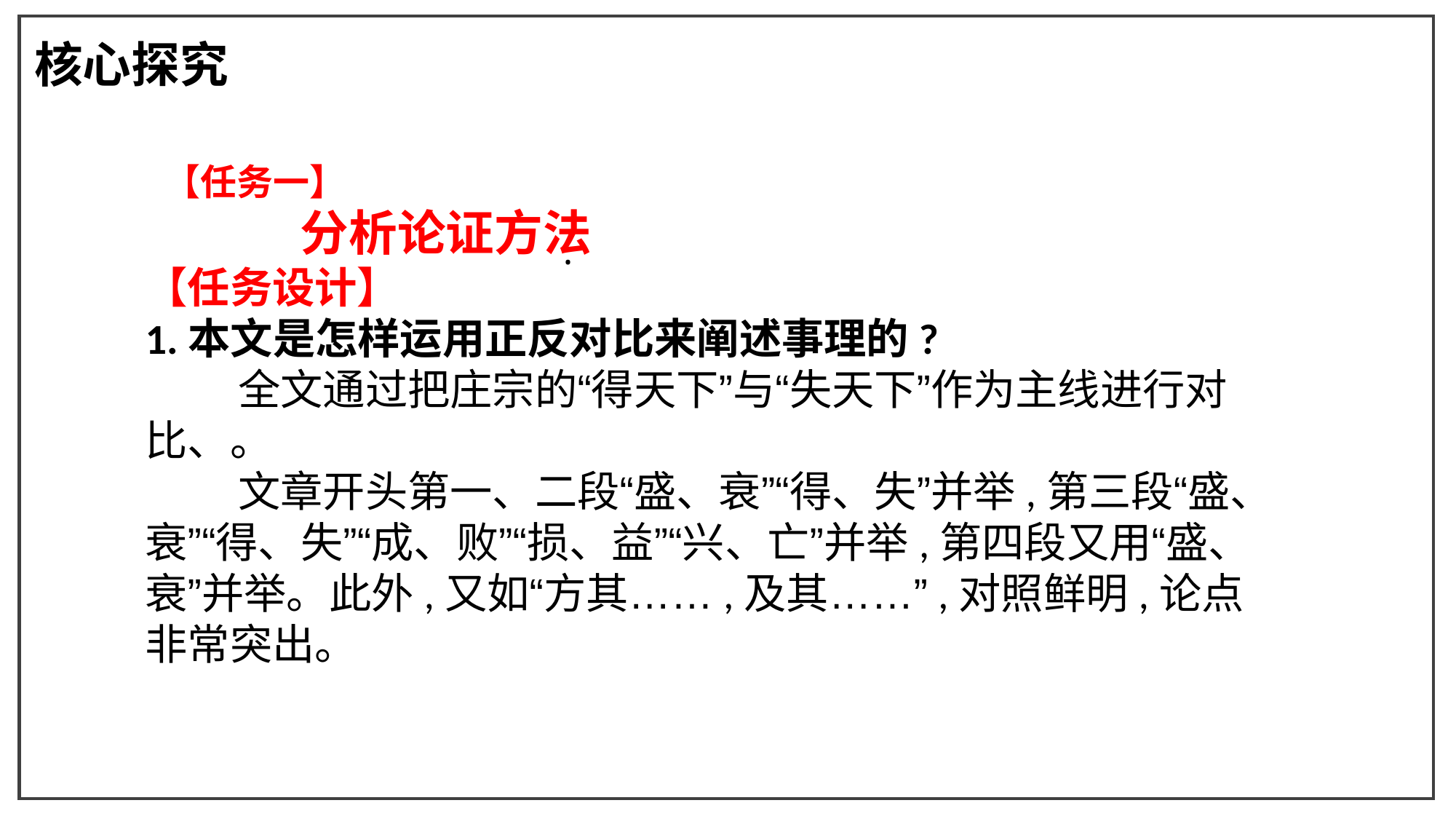

核心探究

.
 【任务一】
               分析论证方法
【任务设计】
1.本文是怎样运用正反对比来阐述事理的?
       全文通过把庄宗的“得天下”与“失天下”作为主线进行对比、。
       文章开头第一、二段“盛、衰”“得、失”并举,第三段“盛、衰”“得、失”“成、败”“损、益”“兴、亡”并举,第四段又用“盛、衰”并举。此外,又如“方其……,及其……”,对照鲜明,论点非常突出。